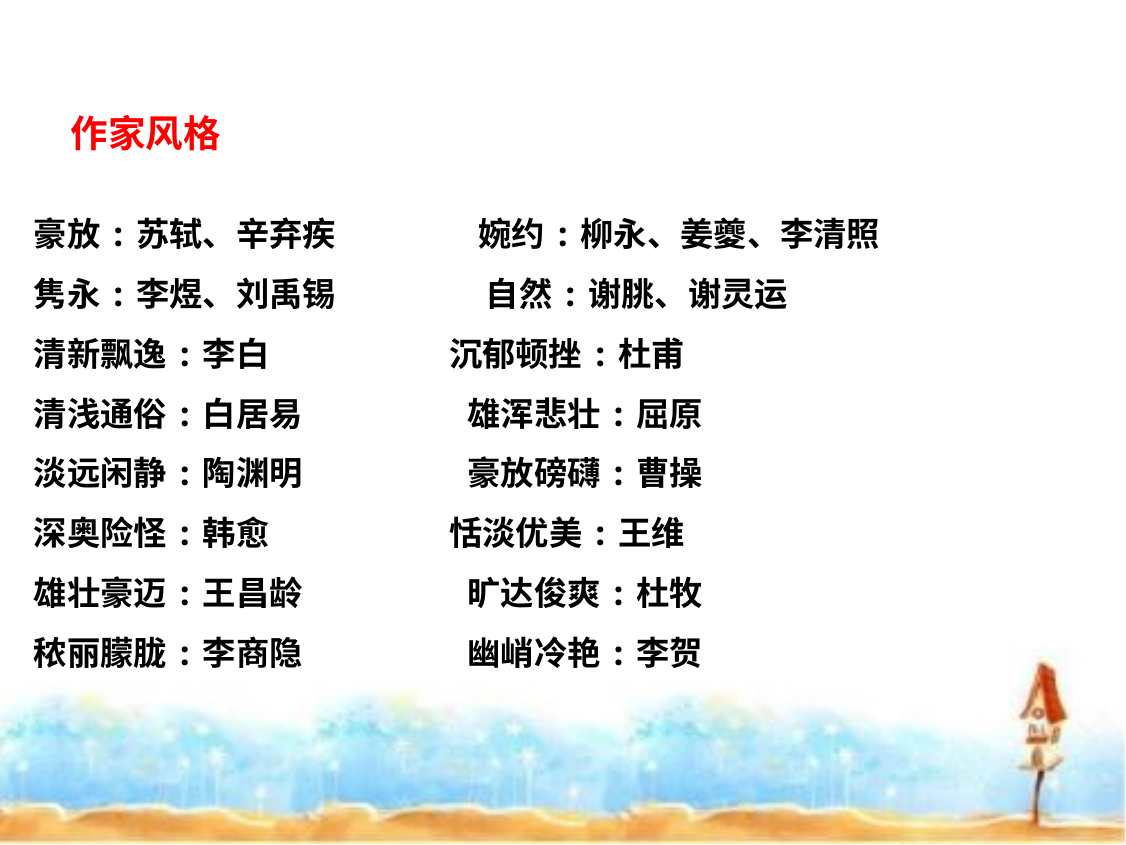

作家风格
豪放:苏轼、辛弃疾                   婉约:柳永、姜夔、李清照
隽永:李煜、刘禹锡                    自然:谢朓、谢灵运
清新飘逸:李白                        沉郁顿挫:杜甫
清浅通俗:白居易                      雄浑悲壮:屈原
淡远闲静:陶渊明                      豪放磅礴:曹操
深奥险怪:韩愈                        恬淡优美:王维
雄壮豪迈:王昌龄                      旷达俊爽:杜牧
秾丽朦胧:李商隐                      幽峭冷艳:李贺